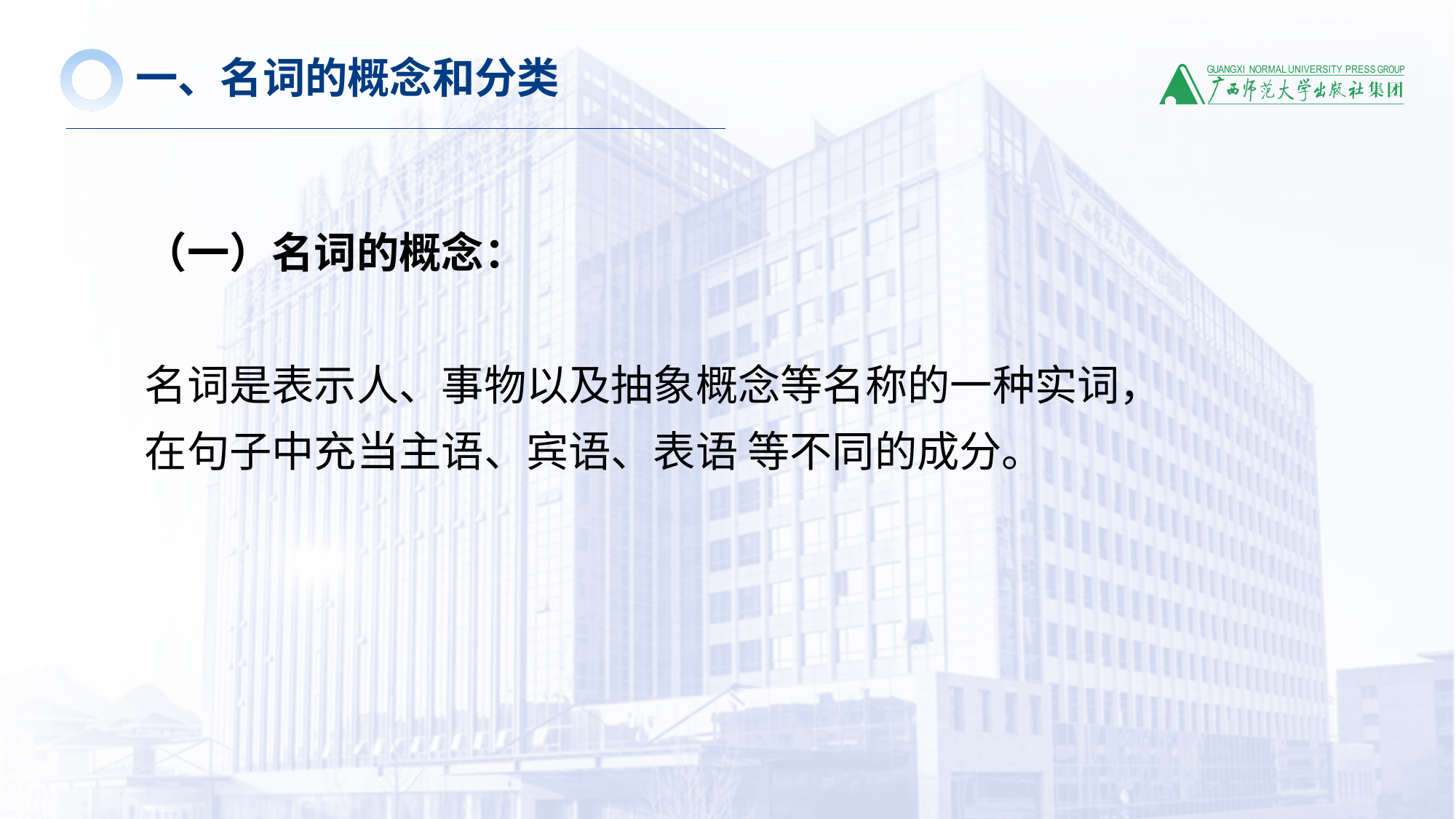

一、名词的概念和分类

（一）名词的概念：

名词是表示人、事物以及抽象概念等名称的一种实词，在句子中充当主语、宾语、表语 等不同的成分。